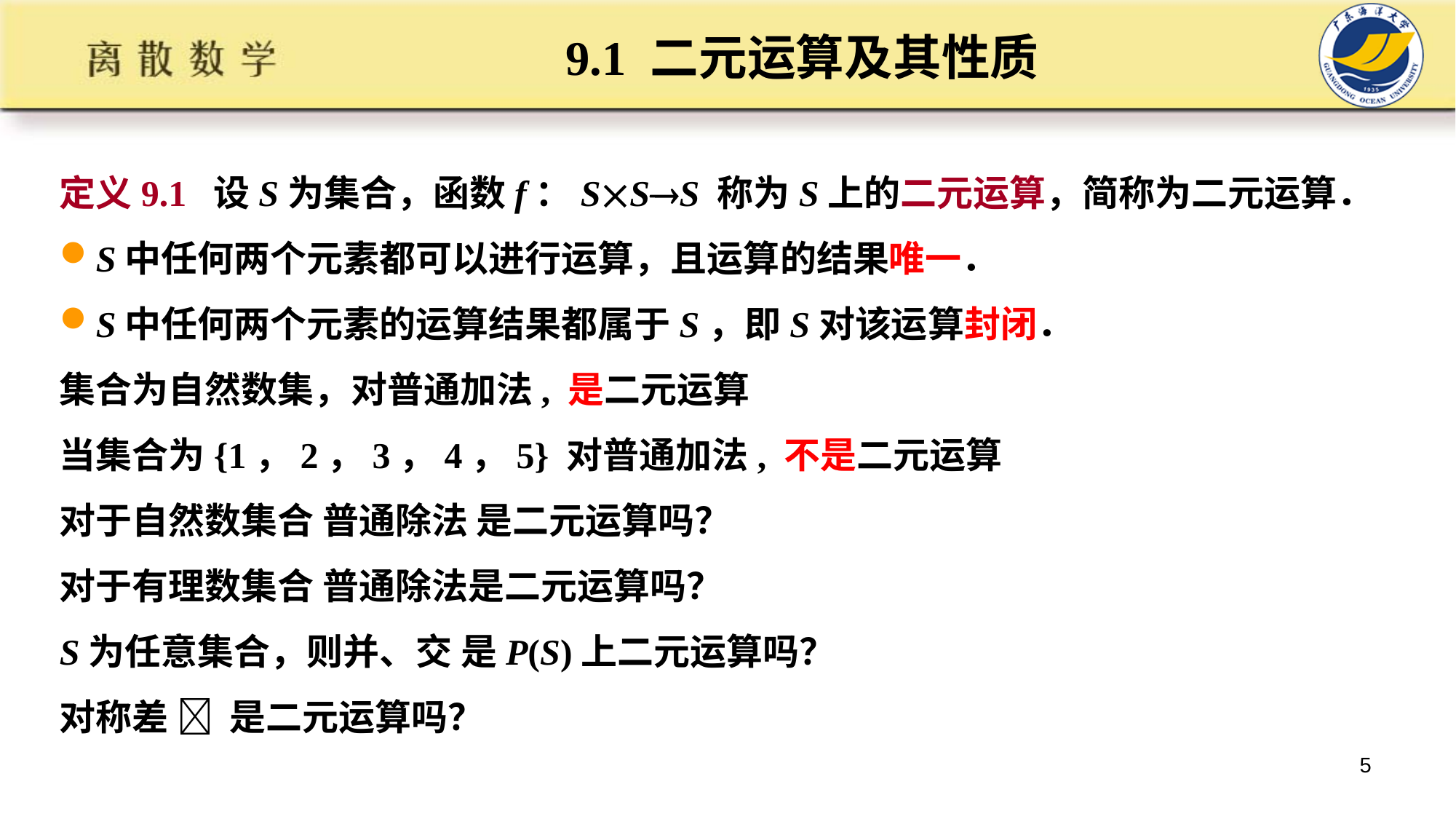

# 9.1 二元运算及其性质
定义9.1  设S为集合，函数f：S×S→S 称为S上的二元运算，简称为二元运算．
S中任何两个元素都可以进行运算，且运算的结果唯一．
S中任何两个元素的运算结果都属于S，即S对该运算封闭．
集合为自然数集，对普通加法, 是二元运算
当集合为{1，2，3，4，5} 对普通加法, 不是二元运算
对于自然数集合 普通除法 是二元运算吗？
对于有理数集合 普通除法是二元运算吗？
S为任意集合，则并、交 是P(S)上二元运算吗？
对称差 ⊕  是二元运算吗？

5